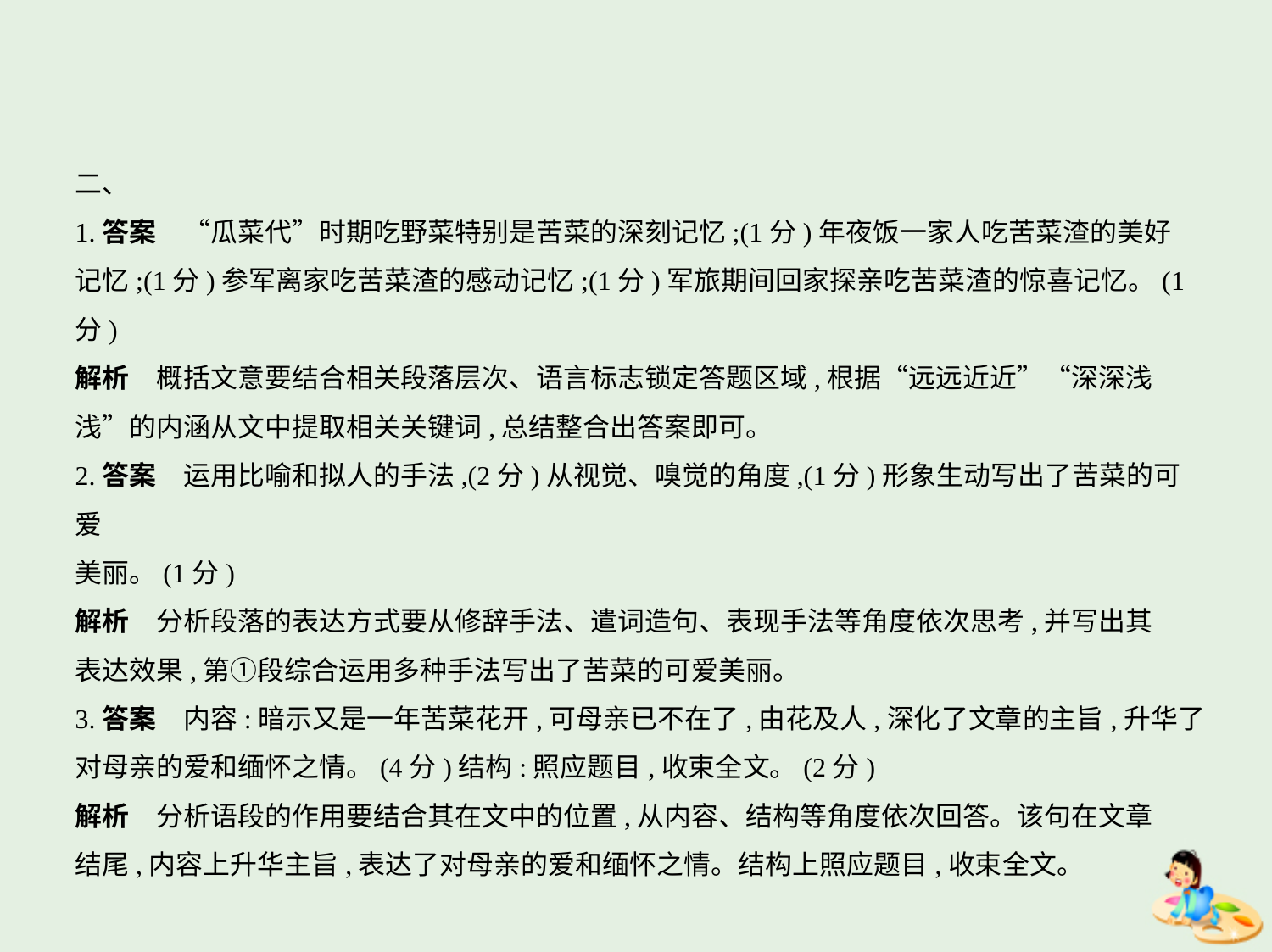

二、
1.答案　“瓜菜代”时期吃野菜特别是苦菜的深刻记忆;(1分)年夜饭一家人吃苦菜渣的美好
记忆;(1分)参军离家吃苦菜渣的感动记忆;(1分)军旅期间回家探亲吃苦菜渣的惊喜记忆。(1分)
解析　概括文意要结合相关段落层次、语言标志锁定答题区域,根据“远远近近”“深深浅
浅”的内涵从文中提取相关关键词,总结整合出答案即可。
2.答案　运用比喻和拟人的手法,(2分)从视觉、嗅觉的角度,(1分)形象生动写出了苦菜的可爱
美丽。(1分)
解析　分析段落的表达方式要从修辞手法、遣词造句、表现手法等角度依次思考,并写出其
表达效果,第①段综合运用多种手法写出了苦菜的可爱美丽。
3.答案　内容:暗示又是一年苦菜花开,可母亲已不在了,由花及人,深化了文章的主旨,升华了
对母亲的爱和缅怀之情。(4分)结构:照应题目,收束全文。(2分)
解析　分析语段的作用要结合其在文中的位置,从内容、结构等角度依次回答。该句在文章
结尾,内容上升华主旨,表达了对母亲的爱和缅怀之情。结构上照应题目,收束全文。